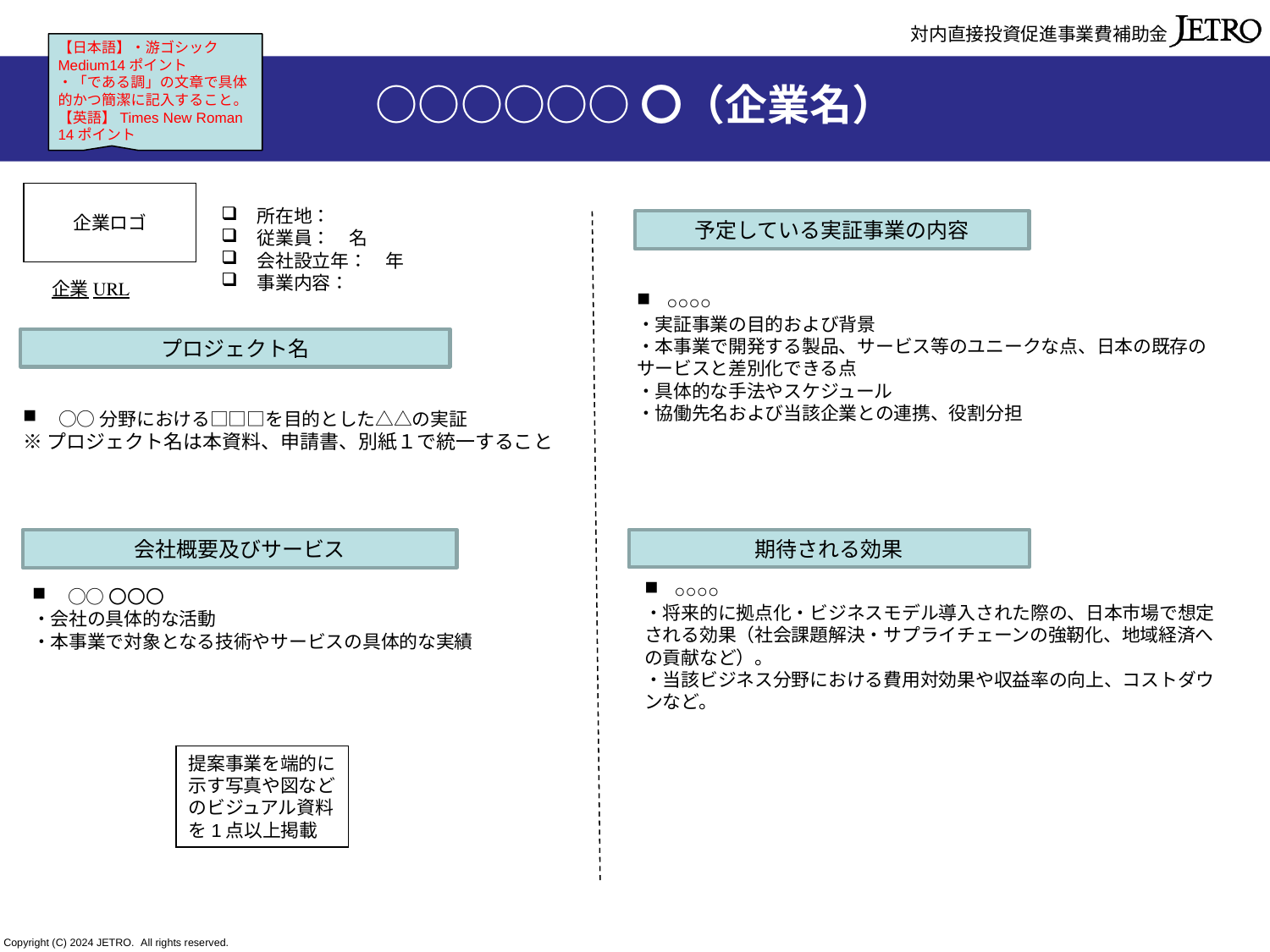

対内直接投資促進事業費補助金
【日本語】・游ゴシックMedium14ポイント
・「である調」の文章で具体的かつ簡潔に記入すること。
【英語】Times New Roman 14ポイント
# ○○○○○○〇（企業名）

企業ロゴ

所在地：
従業員：　名
会社設立年：　年
事業内容：
予定している実証事業の内容
企業URL
○○○○
・実証事業の目的および背景
・本事業で開発する製品、サービス等のユニークな点、日本の既存のサービスと差別化できる点
・具体的な手法やスケジュール
・協働先名および当該企業との連携、役割分担
プロジェクト名

○○分野における□□□を目的とした△△の実証
※プロジェクト名は本資料、申請書、別紙１で統一すること
期待される効果
会社概要及びサービス
○○○○
・将来的に拠点化・ビジネスモデル導入された際の、日本市場で想定される効果（社会課題解決・サプライチェーンの強靭化、地域経済への貢献など）。
・当該ビジネス分野における費用対効果や収益率の向上、コストダウンなど。
○○〇〇〇
・会社の具体的な活動
・本事業で対象となる技術やサービスの具体的な実績
提案事業を端的に示す写真や図などのビジュアル資料を1点以上掲載